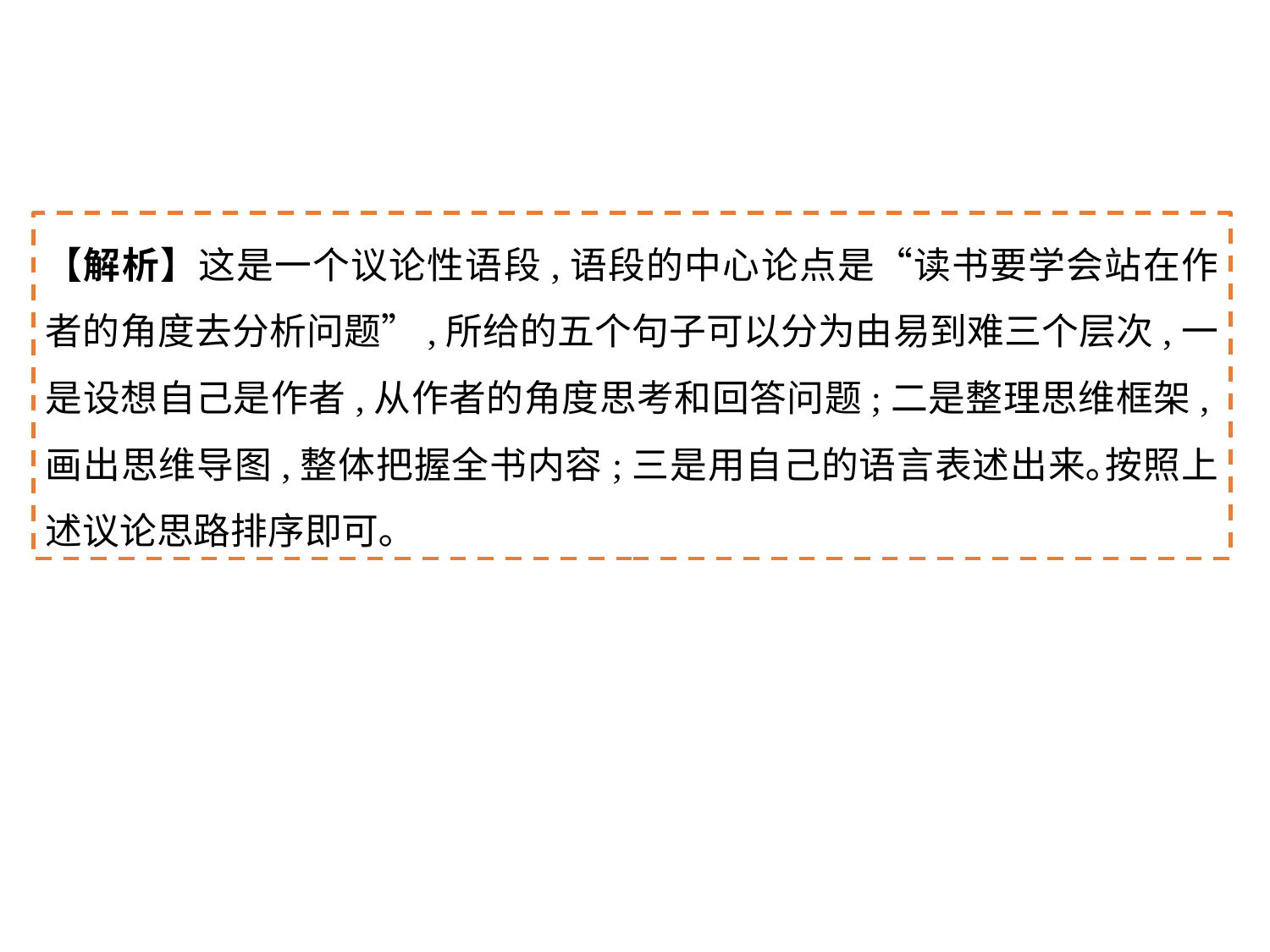

【解析】这是一个议论性语段,语段的中心论点是“读书要学会站在作者的角度去分析问题”,所给的五个句子可以分为由易到难三个层次,一是设想自己是作者,从作者的角度思考和回答问题;二是整理思维框架,画出思维导图,整体把握全书内容;三是用自己的语言表述出来｡按照上述议论思路排序即可｡